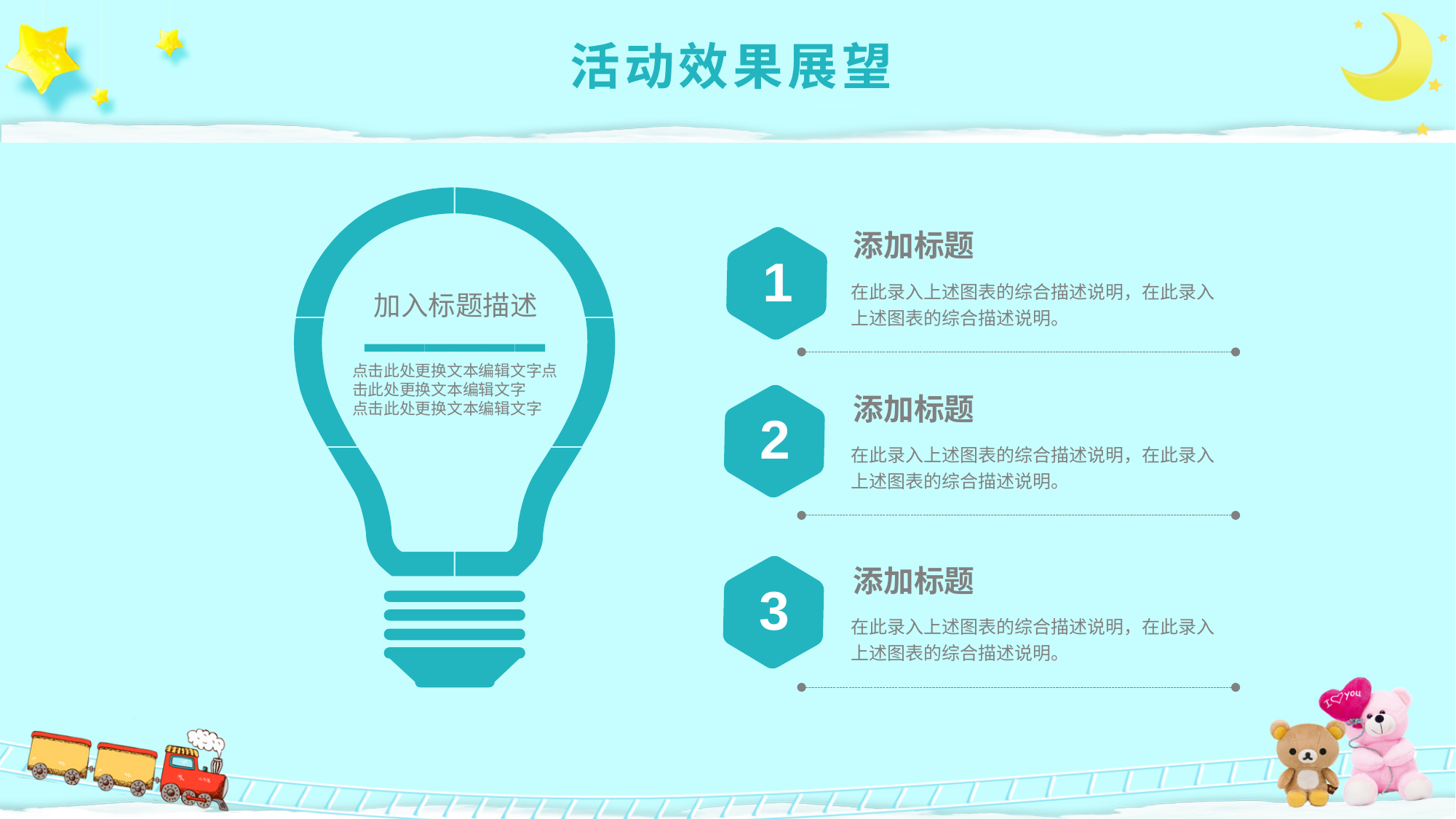

活动效果展望

加入标题描述

点击此处更换文本编辑文字点击此处更换文本编辑文字
点击此处更换文本编辑文字

添加标题

1
在此录入上述图表的综合描述说明，在此录入上述图表的综合描述说明。
添加标题

2
在此录入上述图表的综合描述说明，在此录入上述图表的综合描述说明。
添加标题

3
在此录入上述图表的综合描述说明，在此录入上述图表的综合描述说明。